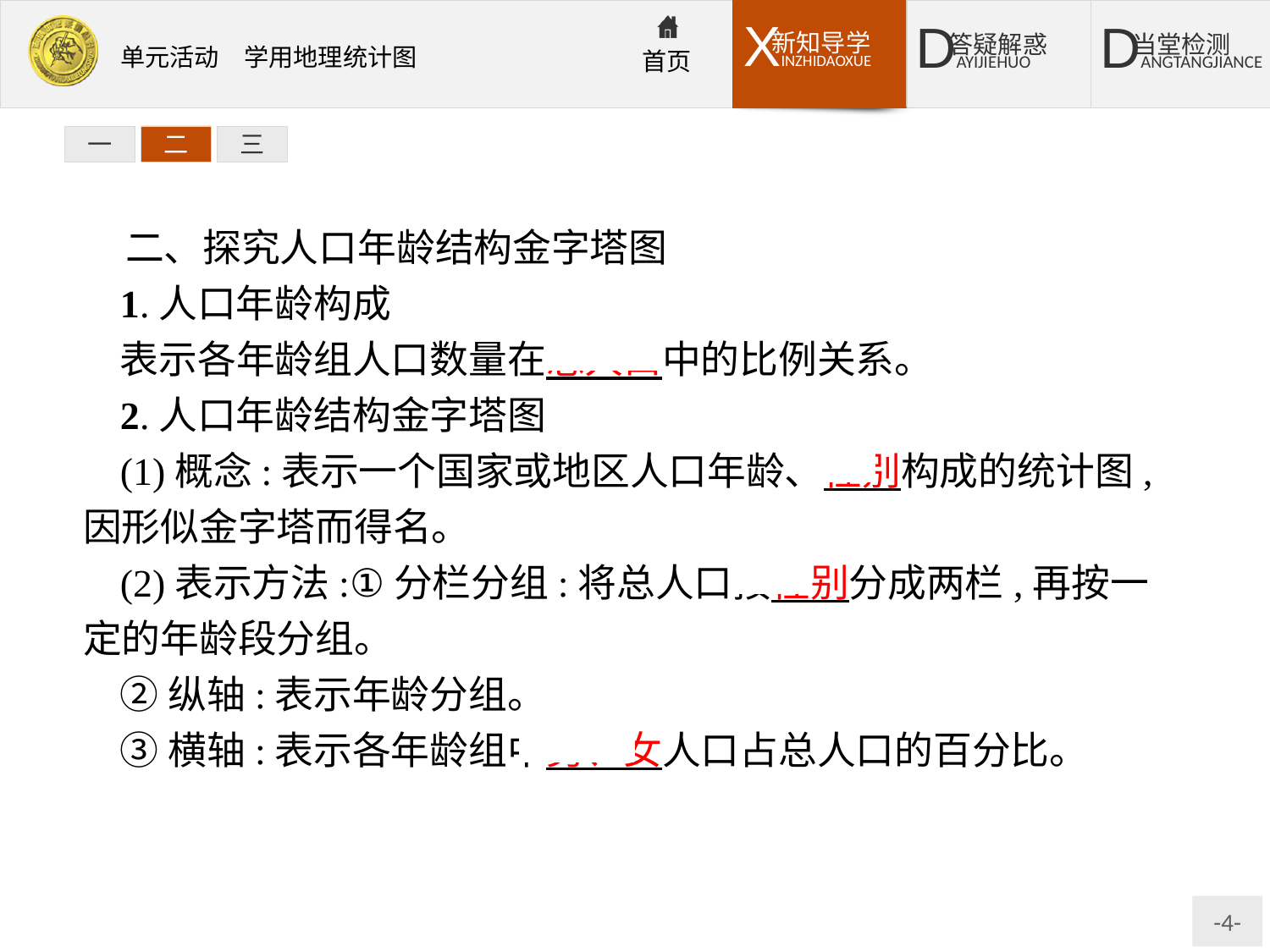

一
二
三
二、探究人口年龄结构金字塔图
1.人口年龄构成
表示各年龄组人口数量在总人口中的比例关系。
2.人口年龄结构金字塔图
(1)概念:表示一个国家或地区人口年龄、性别构成的统计图,因形似金字塔而得名。
(2)表示方法:①分栏分组:将总人口按性别分成两栏,再按一定的年龄段分组。
②纵轴:表示年龄分组。
③横轴:表示各年龄组中男、女人口占总人口的百分比。